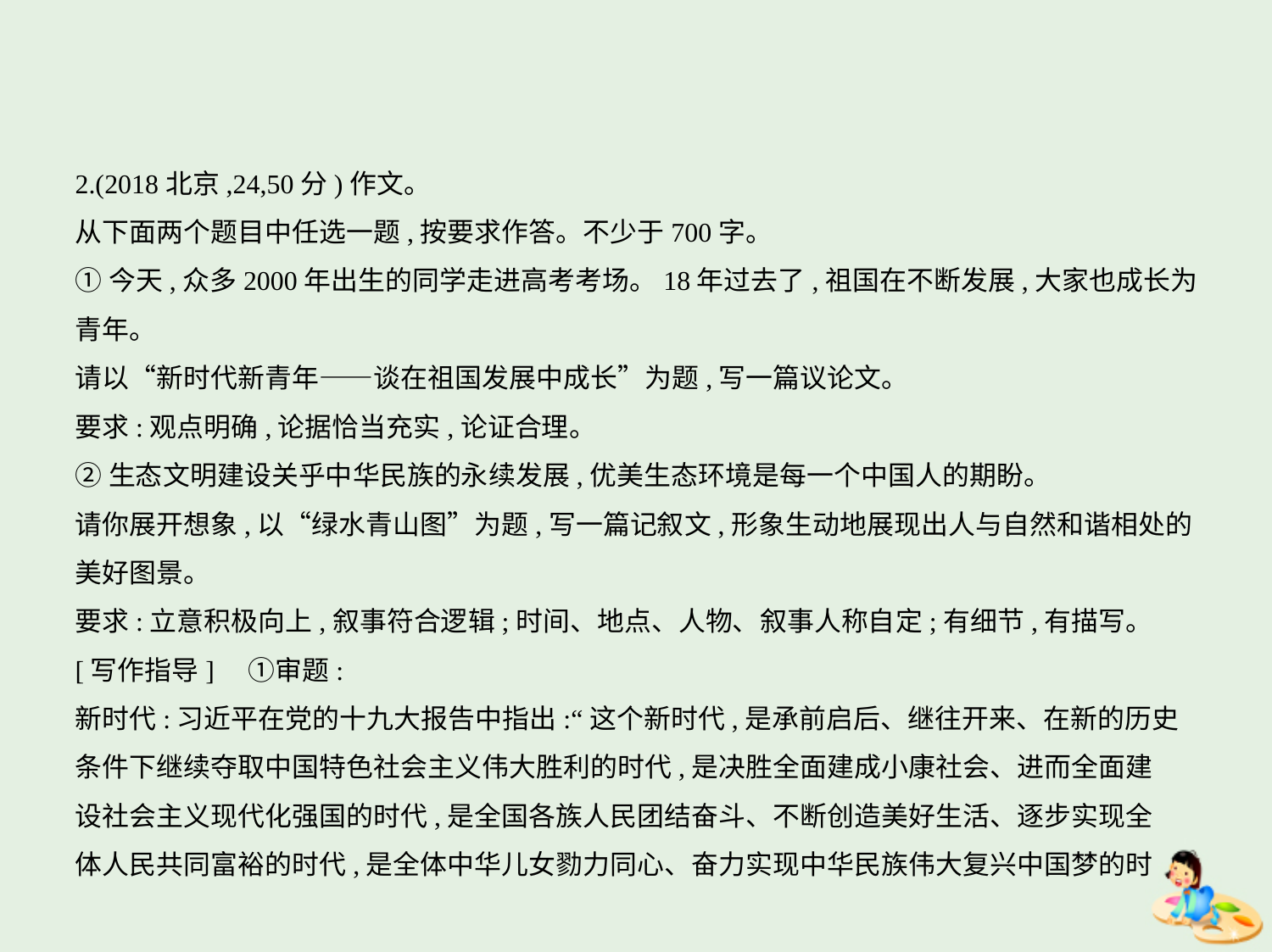

2.(2018北京,24,50分)作文。
从下面两个题目中任选一题,按要求作答。不少于700字。
①今天,众多2000年出生的同学走进高考考场。18年过去了,祖国在不断发展,大家也成长为青年。
请以“新时代新青年——谈在祖国发展中成长”为题,写一篇议论文。
要求:观点明确,论据恰当充实,论证合理。
②生态文明建设关乎中华民族的永续发展,优美生态环境是每一个中国人的期盼。
请你展开想象,以“绿水青山图”为题,写一篇记叙文,形象生动地展现出人与自然和谐相处的
美好图景。
要求:立意积极向上,叙事符合逻辑;时间、地点、人物、叙事人称自定;有细节,有描写。
[写作指导]　①审题:
新时代:习近平在党的十九大报告中指出:“这个新时代,是承前启后、继往开来、在新的历史
条件下继续夺取中国特色社会主义伟大胜利的时代,是决胜全面建成小康社会、进而全面建
设社会主义现代化强国的时代,是全国各族人民团结奋斗、不断创造美好生活、逐步实现全
体人民共同富裕的时代,是全体中华儿女勠力同心、奋力实现中华民族伟大复兴中国梦的时